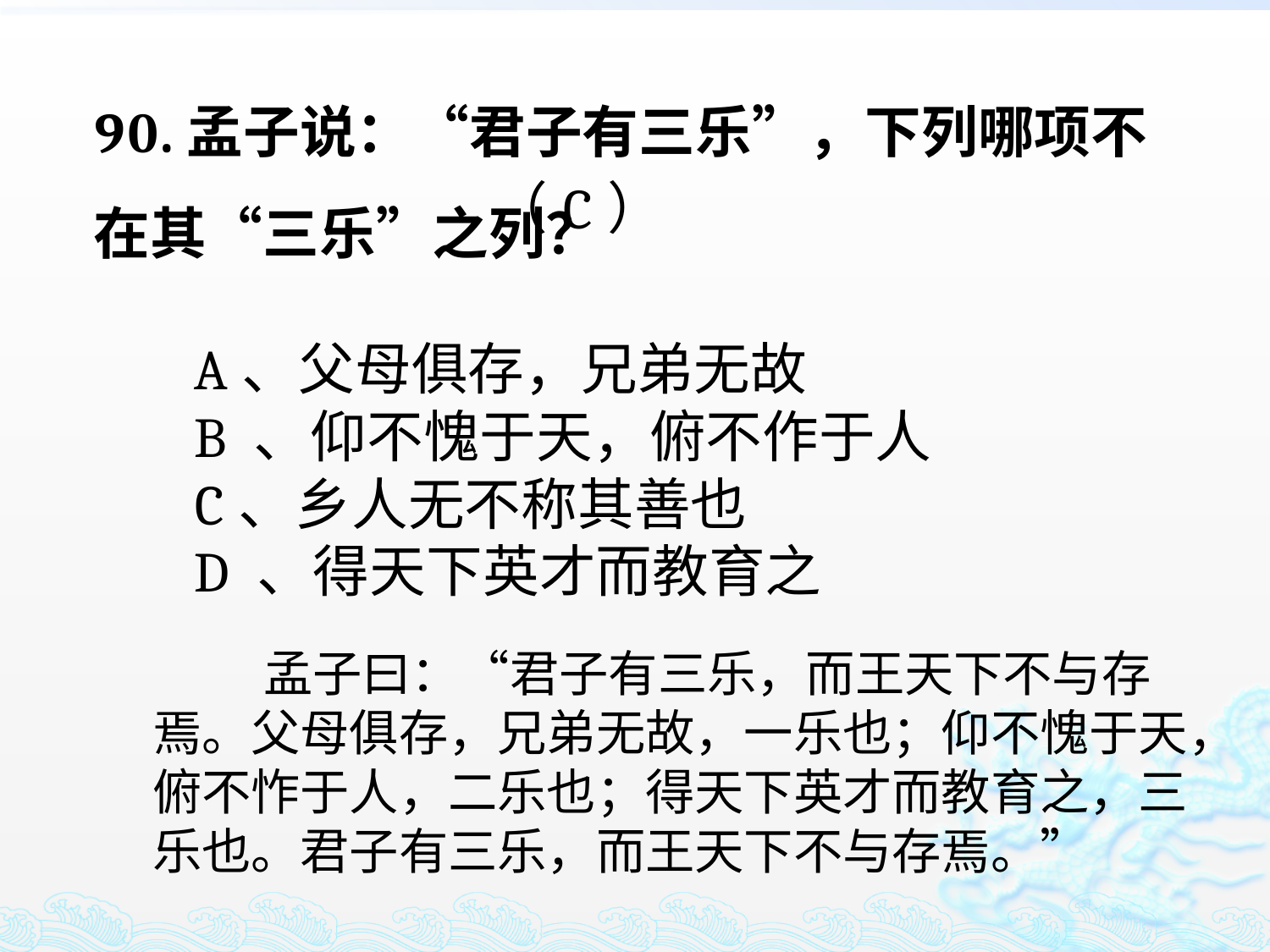

90.孟子说：“君子有三乐”，下列哪项不在其“三乐”之列？

        A、父母俱存，兄弟无故
        B 、仰不愧于天，俯不作于人
        C、乡人无不称其善也
        D 、得天下英才而教育之
（C）
         孟子曰：“君子有三乐，而王天下不与存焉。父母俱存，兄弟无故，一乐也；仰不愧于天，俯不怍于人，二乐也；得天下英才而教育之，三乐也。君子有三乐，而王天下不与存焉。”